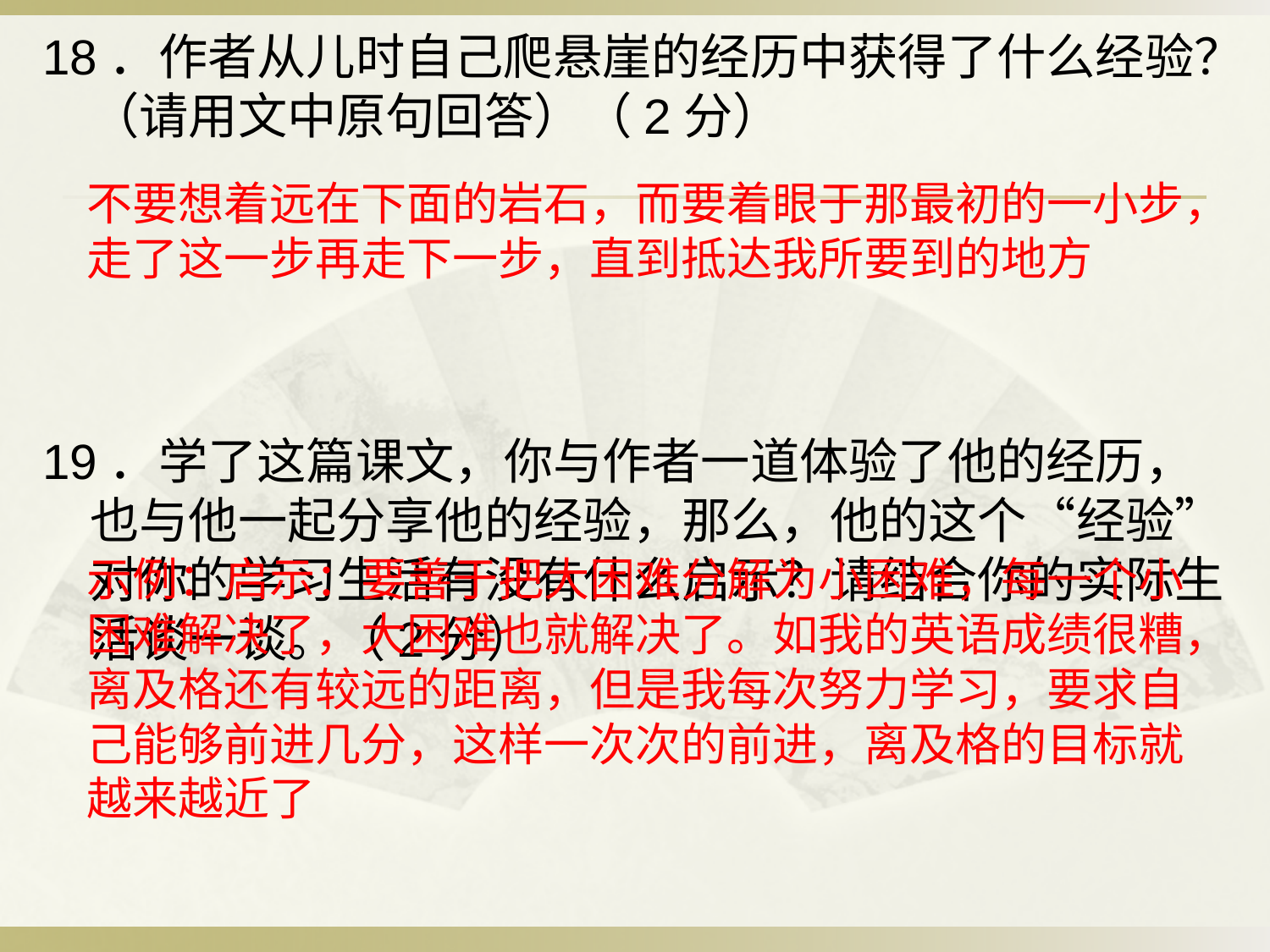

18．作者从儿时自己爬悬崖的经历中获得了什么经验？（请用文中原句回答）（2分）

19．学了这篇课文，你与作者一道体验了他的经历，也与他一起分享他的经验，那么，他的这个“经验”对你的学习生活有没有什么启示？请结合你的实际生活谈一谈。（2分）

		不要想着远在下面的岩石，而要着眼于那最初的一小步，走了这一步再走下一步，直到抵达我所要到的地方

		示例：启示：要善于把大困难分解为小困难，每一个小困难解决了，大困难也就解决了。如我的英语成绩很糟，离及格还有较远的距离，但是我每次努力学习，要求自己能够前进几分，这样一次次的前进，离及格的目标就越来越近了